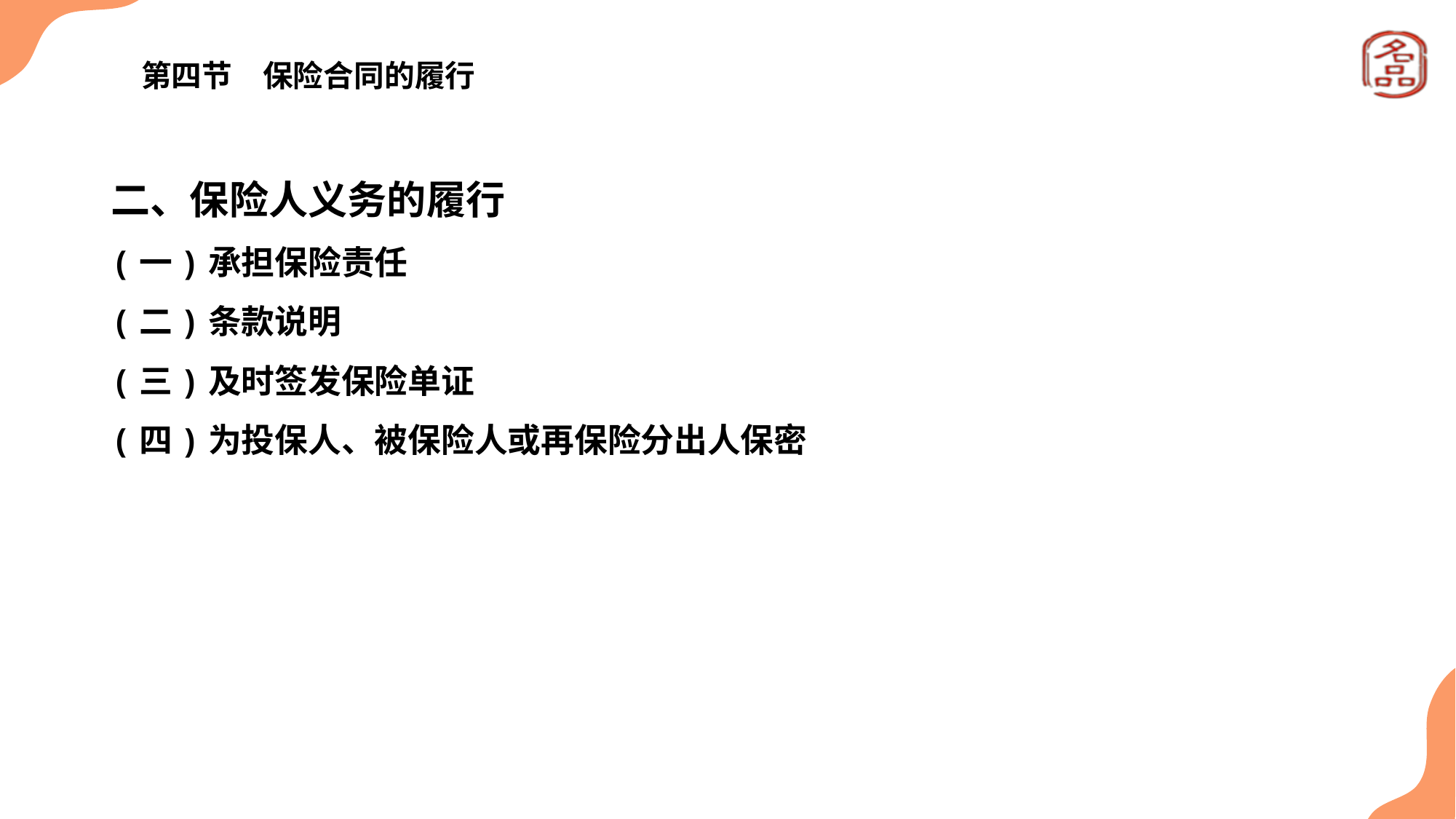

# 第四节　保险合同的履行
二、保险人义务的履行
(一)承担保险责任
(二)条款说明
(三)及时签发保险单证
(四)为投保人、被保险人或再保险分出人保密